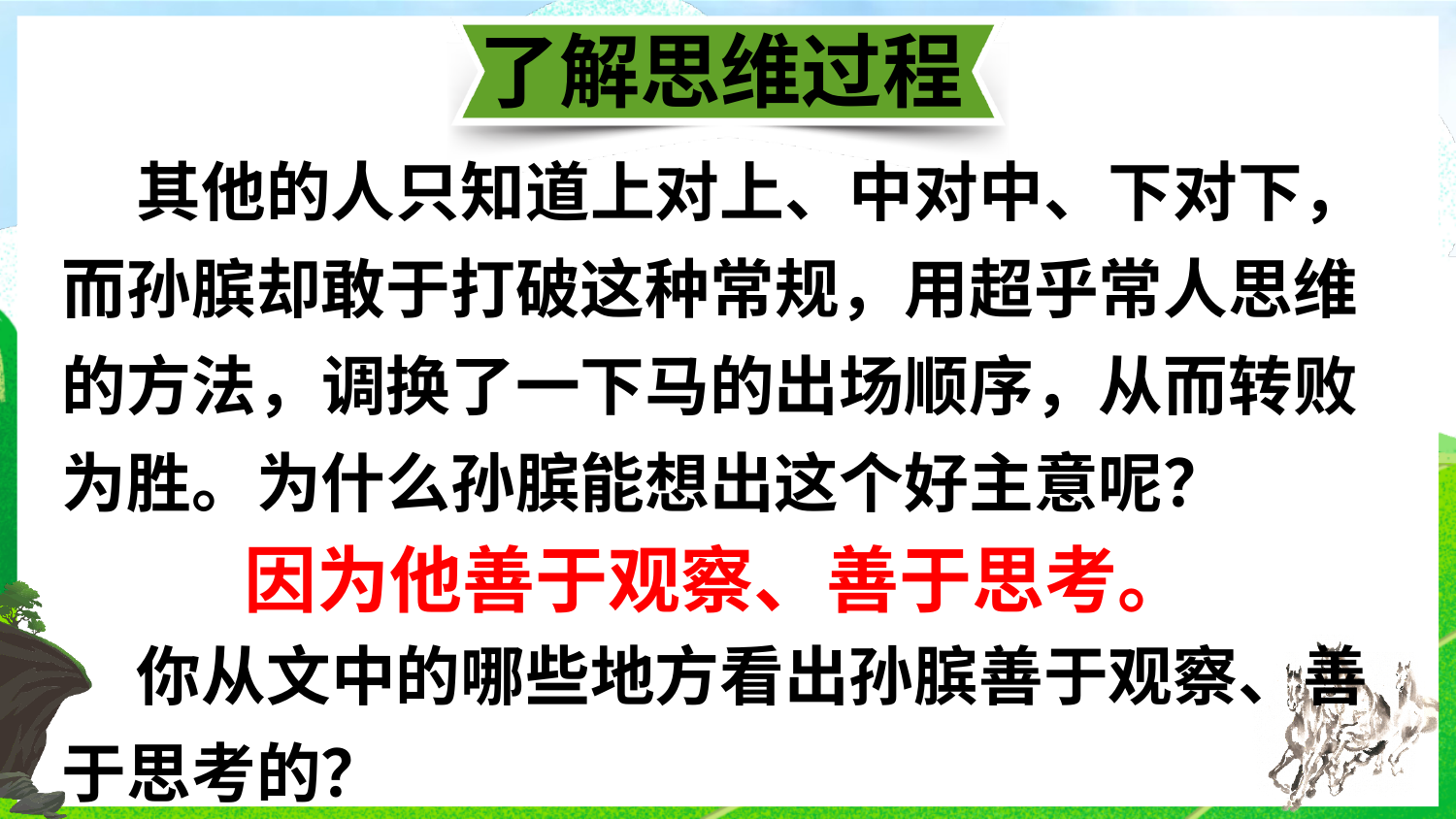

了解思维过程
    其他的人只知道上对上、中对中、下对下，而孙膑却敢于打破这种常规，用超乎常人思维的方法，调换了一下马的出场顺序，从而转败为胜。为什么孙膑能想出这个好主意呢？
因为他善于观察、善于思考。
    你从文中的哪些地方看出孙膑善于观察、善于思考的？